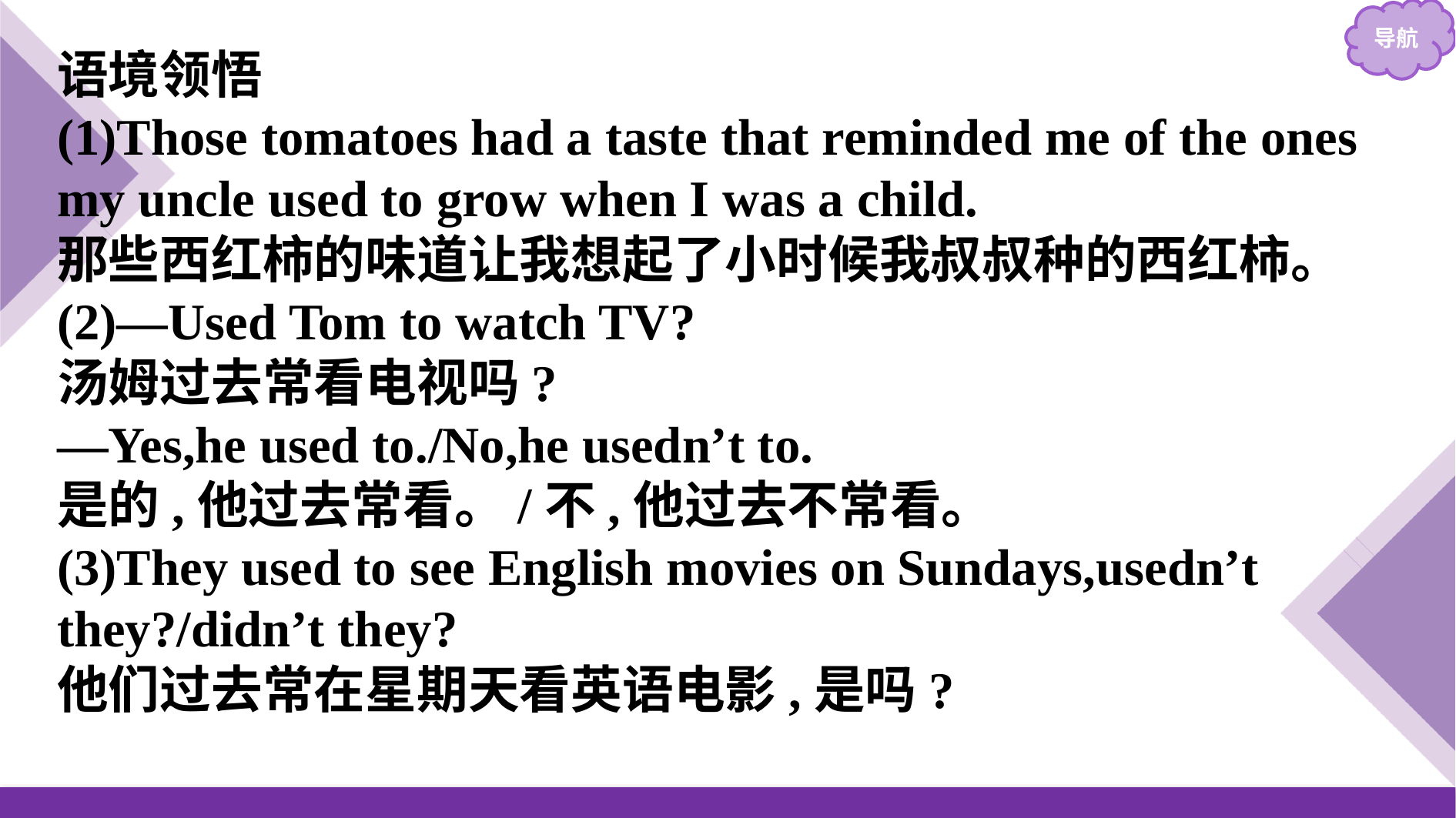

语境领悟
(1)Those tomatoes had a taste that reminded me of the ones my uncle used to grow when I was a child.
那些西红柿的味道让我想起了小时候我叔叔种的西红柿。
(2)—Used Tom to watch TV?
汤姆过去常看电视吗?
—Yes,he used to./No,he usedn’t to.
是的,他过去常看。/不,他过去不常看。
(3)They used to see English movies on Sundays,usedn’t they?/didn’t they?
他们过去常在星期天看英语电影,是吗?